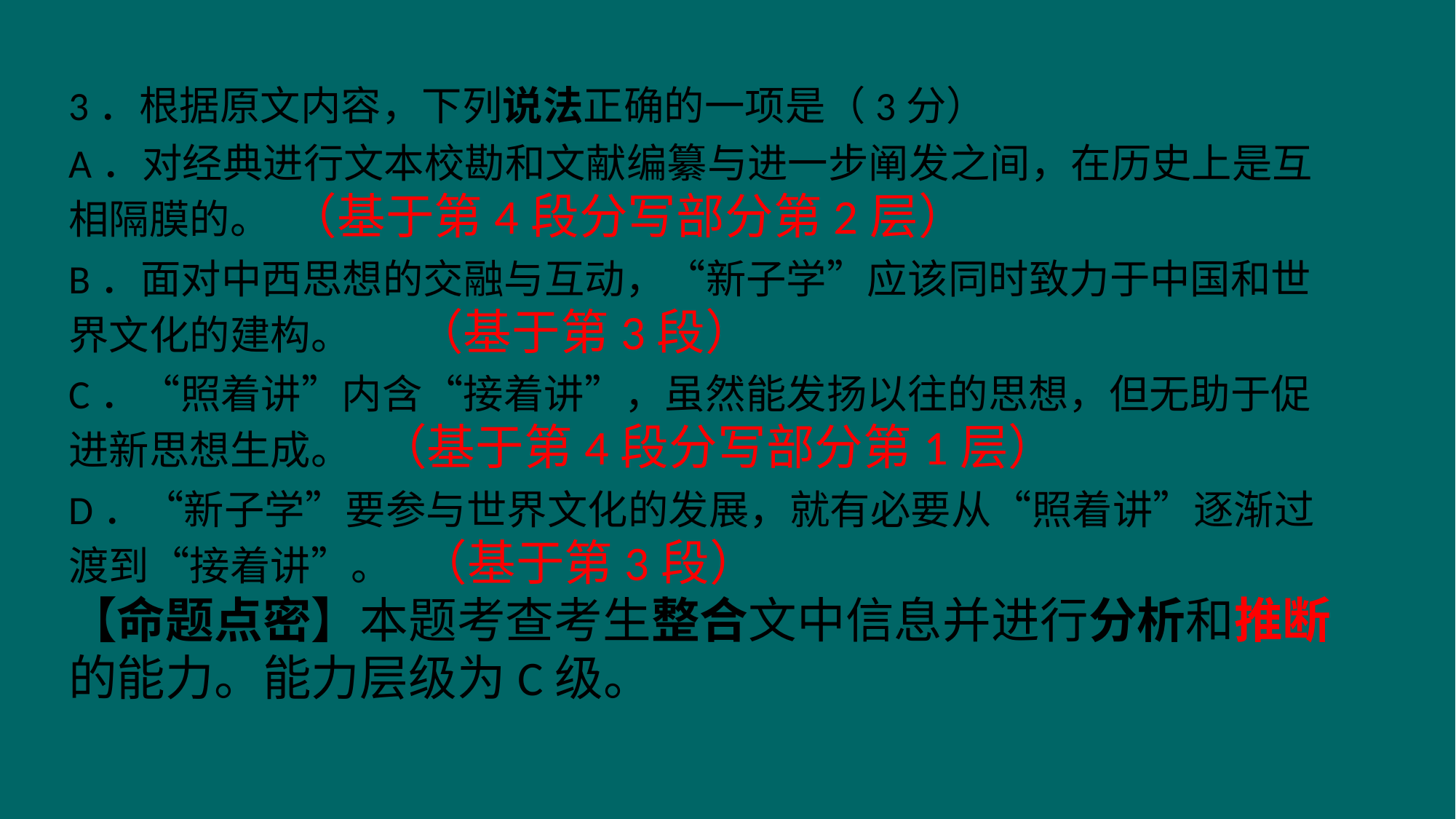

3．根据原文内容，下列说法正确的一项是（3分）
A．对经典进行文本校勘和文献编纂与进一步阐发之间，在历史上是互相隔膜的。  （基于第4段分写部分第2层）
B．面对中西思想的交融与互动，“新子学”应该同时致力于中国和世界文化的建构。       （基于第3段）
C．“照着讲”内含“接着讲”，虽然能发扬以往的思想，但无助于促进新思想生成。   （基于第4段分写部分第1层）
D．“新子学”要参与世界文化的发展，就有必要从“照着讲”逐渐过渡到“接着讲”。   （基于第3段）
【命题点密】本题考查考生整合文中信息并进行分析和推断的能力。能力层级为C级。